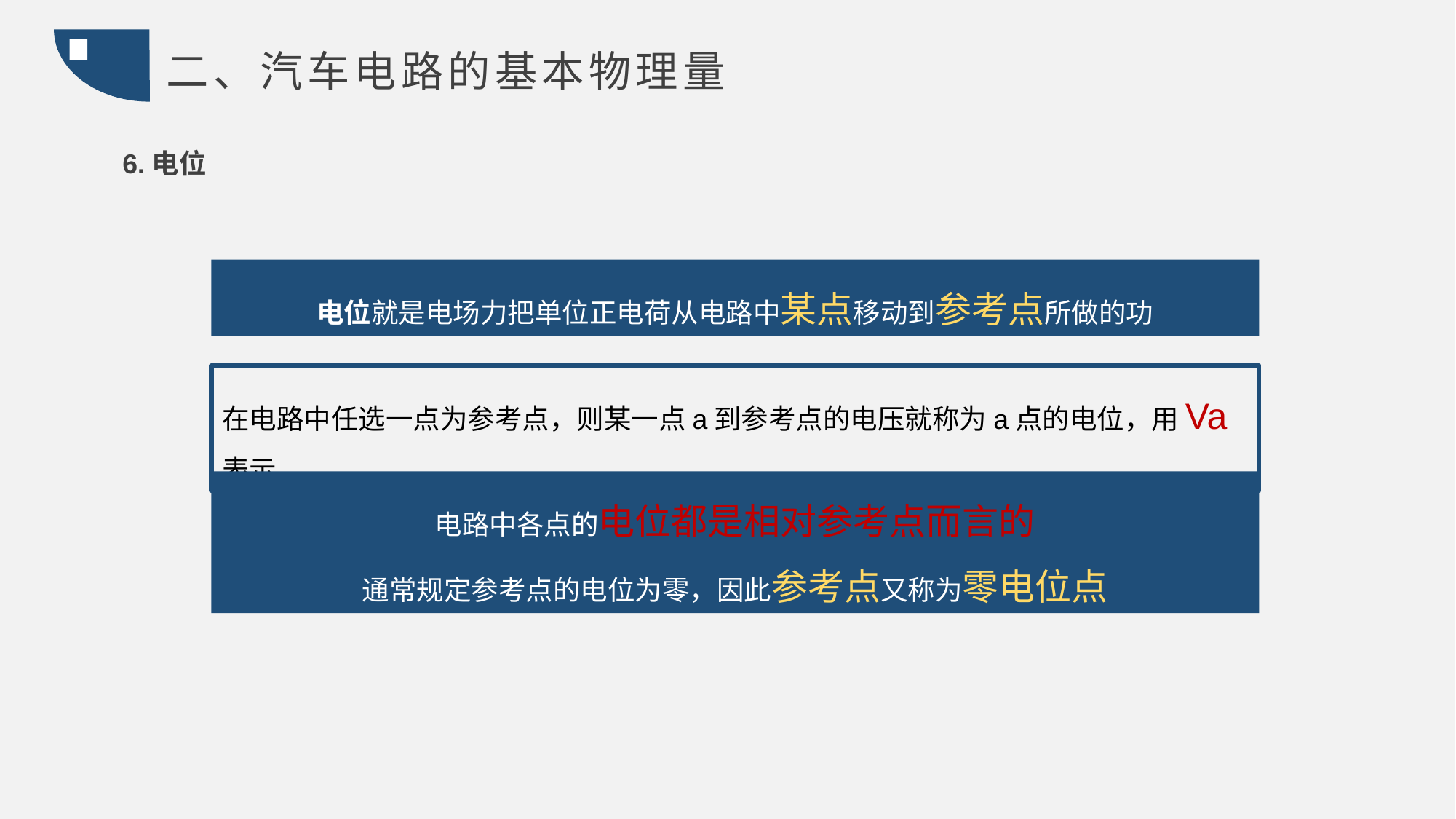

二、汽车电路的基本物理量
6.电位
电位就是电场力把单位正电荷从电路中某点移动到参考点所做的功
在电路中任选一点为参考点，则某一点a到参考点的电压就称为a点的电位，用Va表示
电路中各点的电位都是相对参考点而言的
通常规定参考点的电位为零，因此参考点又称为零电位点